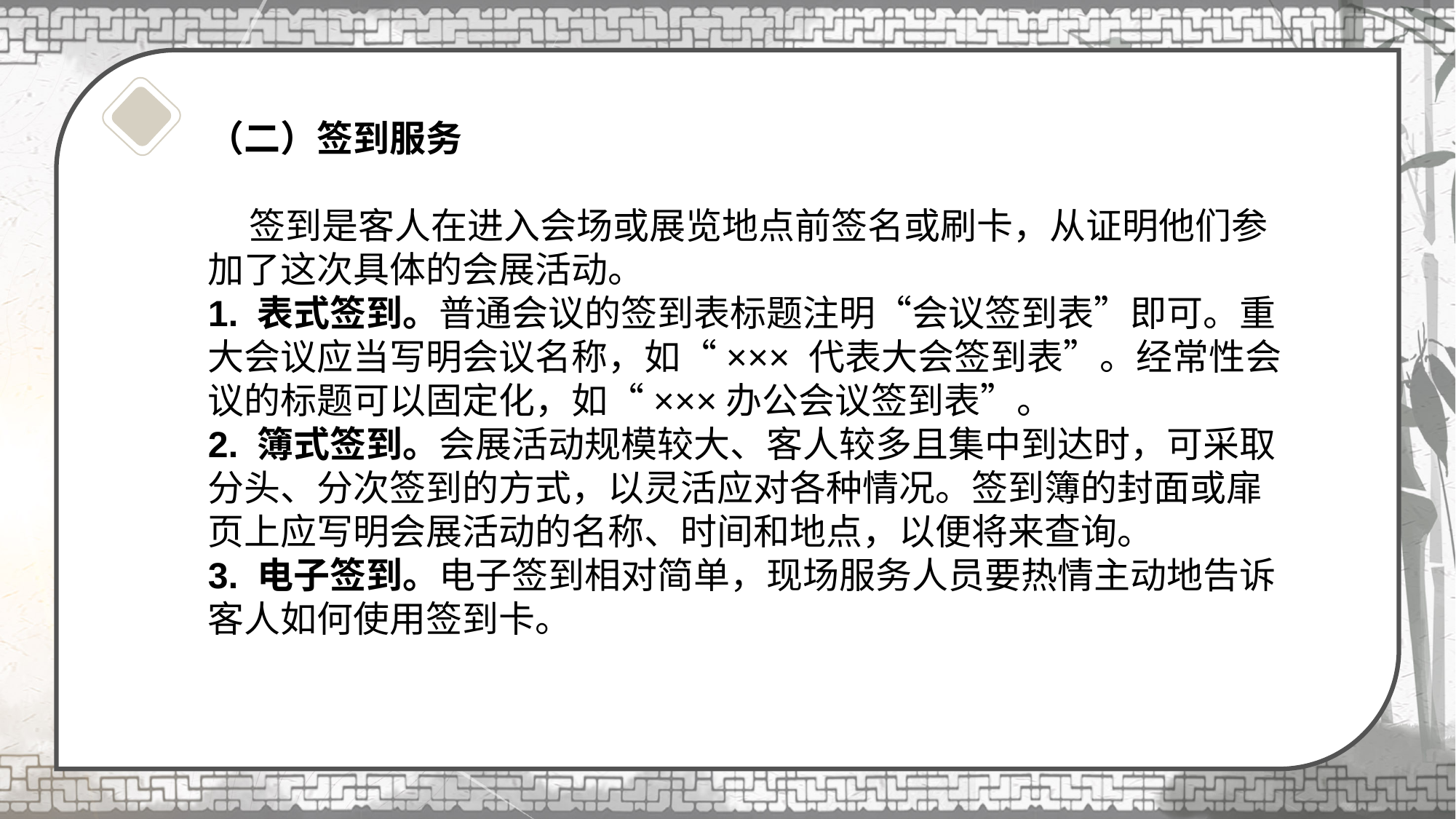

（二）签到服务

    签到是客人在进入会场或展览地点前签名或刷卡，从证明他们参加了这次具体的会展活动。
1. 表式签到。普通会议的签到表标题注明“会议签到表”即可。重大会议应当写明会议名称，如“××× 代表大会签到表”。经常性会议的标题可以固定化，如“×××办公会议签到表”。
2. 簿式签到。会展活动规模较大、客人较多且集中到达时，可采取分头、分次签到的方式，以灵活应对各种情况。签到簿的封面或扉页上应写明会展活动的名称、时间和地点，以便将来查询。
3. 电子签到。电子签到相对简单，现场服务人员要热情主动地告诉客人如何使用签到卡。